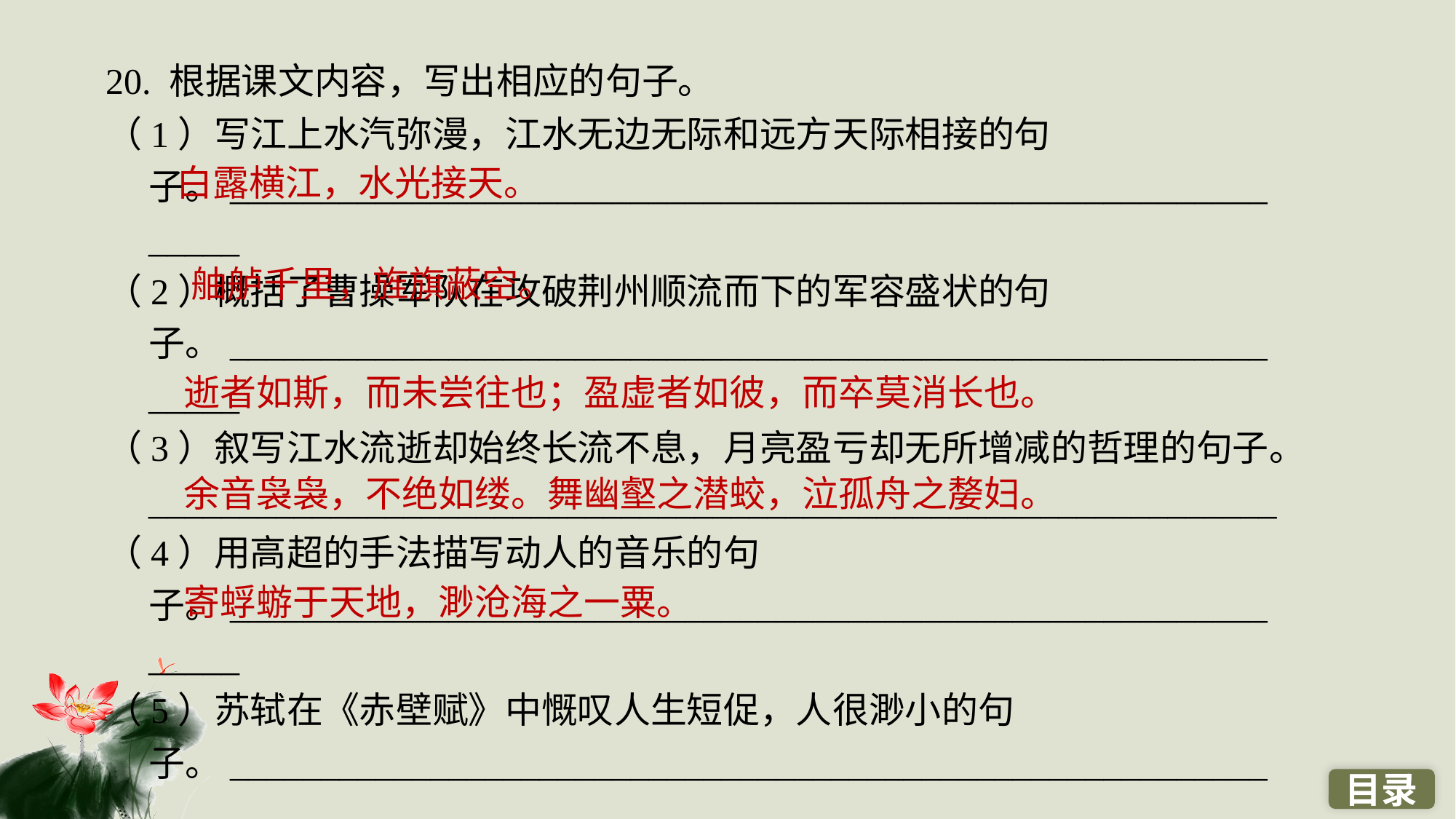

20. 根据课文内容，写出相应的句子。
（1）写江上水汽弥漫，江水无边无际和远方天际相接的句子。______________________________________________________________
（2）概括了曹操军队在攻破荆州顺流而下的军容盛状的句子。______________________________________________________________
（3）叙写江水流逝却始终长流不息，月亮盈亏却无所增减的哲理的句子。______________________________________________________________
（4）用高超的手法描写动人的音乐的句子。______________________________________________________________
（5）苏轼在《赤壁赋》中慨叹人生短促，人很渺小的句子。______________________________________________________________
白露横江，水光接天。
舳舻千里，旌旗蔽空。
逝者如斯，而未尝往也；盈虚者如彼，而卒莫消长也。
余音袅袅，不绝如缕。舞幽壑之潜蛟，泣孤舟之嫠妇。
寄蜉蝣于天地，渺沧海之一粟。